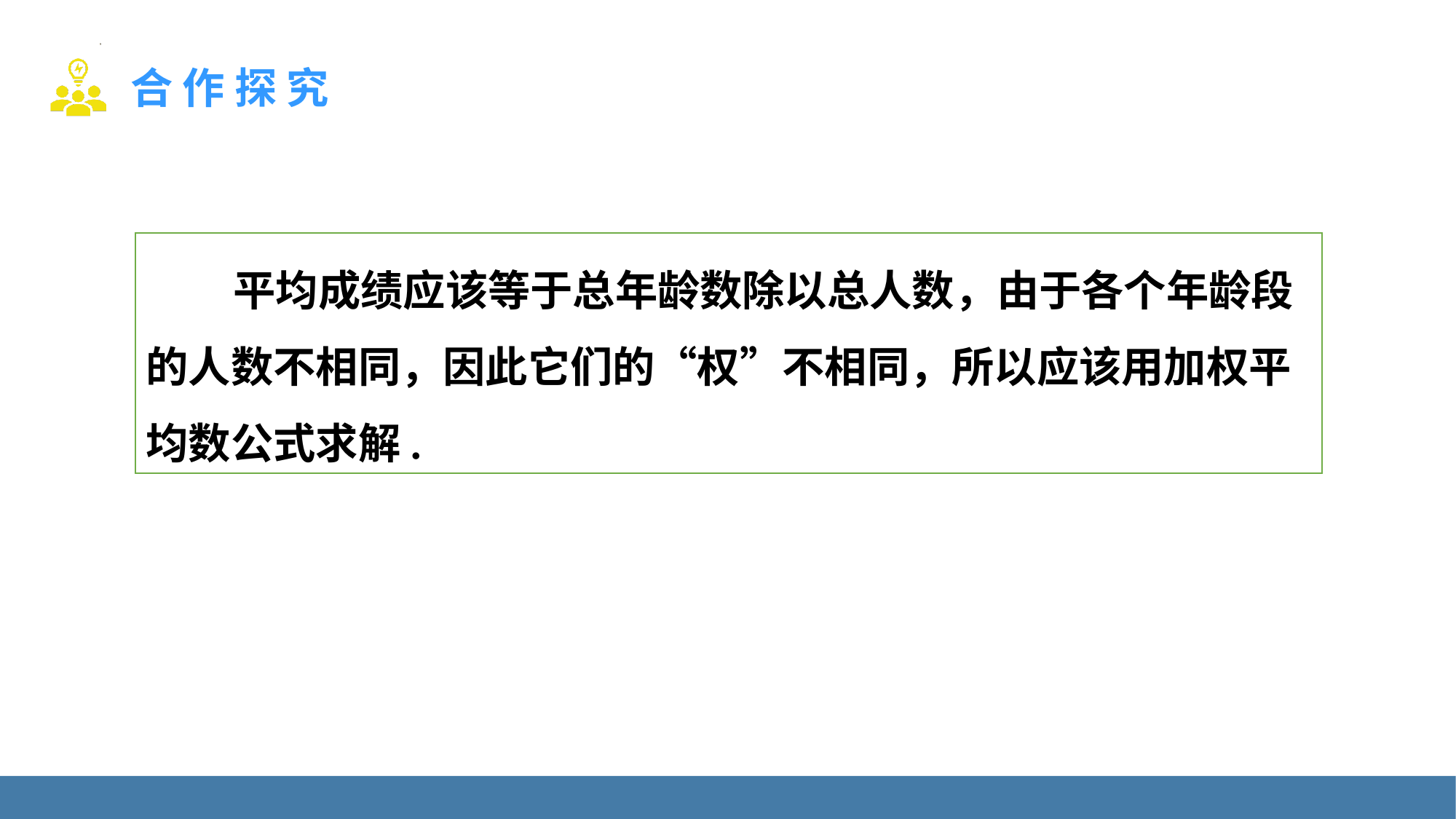

平均成绩应该等于总年龄数除以总人数，由于各个年龄段的人数不相同，因此它们的“权”不相同，所以应该用加权平均数公式求解.